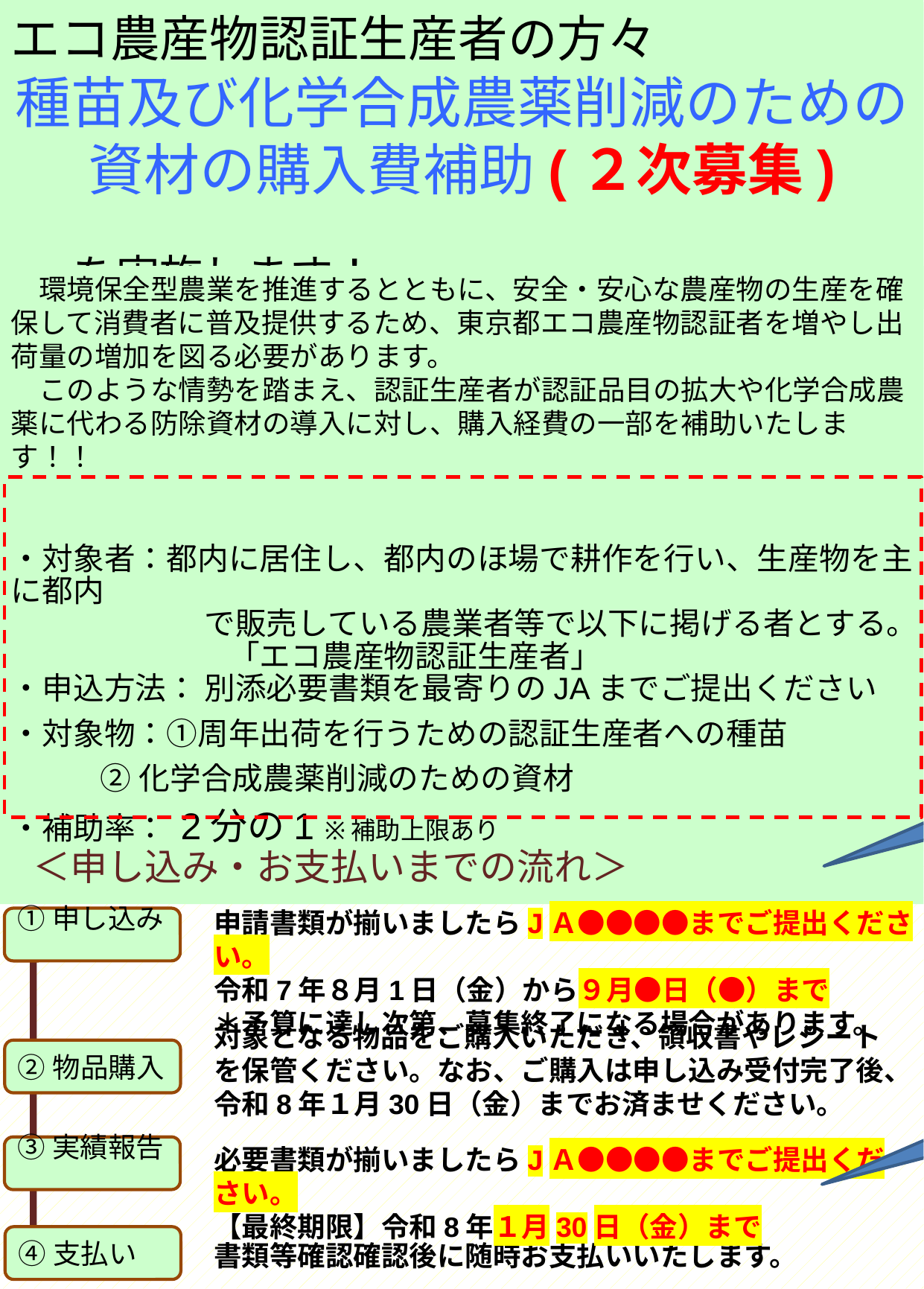

エコ農産物認証生産者の方々
種苗及び化学合成農薬削減のための
資材の購入費補助(２次募集)
　　　　　　　　　　　　　　　を実施します！
　環境保全型農業を推進するとともに、安全・安心な農産物の生産を確保して消費者に普及提供するため、東京都エコ農産物認証者を増やし出荷量の増加を図る必要があります。
　このような情勢を踏まえ、認証生産者が認証品目の拡大や化学合成農薬に代わる防除資材の導入に対し、購入経費の一部を補助いたします！！

・対象者：都内に居住し、都内のほ場で耕作を行い、生産物を主に都内
　　　　　　 で販売している農業者等で以下に掲げる者とする。
　　　　　　　「エコ農産物認証生産者」
・申込方法： 別添必要書類を最寄りのJAまでご提出ください
・対象物：①周年出荷を行うための認証生産者への種苗
             ②化学合成農薬削減のための資材
・補助率： 2分の1 ※補助上限あり

印刷時、この吹き出しは消してください。

貴JAにおいて締切日を記載してください。
＜申し込み・お支払いまでの流れ＞
申請書類が揃いましたらJＡ●●●●までご提出ください。
令和7年８月1日（金）から９月●日（●）まで
＊予算に達し次第、募集終了になる場合があります。
 ①申し込み
印刷時、この吹き出しは消してください。

貴JAにおいて締切日を記載してください。
対象となる物品をご購入いただき、領収書やレシートを保管ください。なお、ご購入は申し込み受付完了後、令和8年１月30日（金）までお済ませください。
 ②物品購入
 ③実績報告
必要書類が揃いましたらJＡ●●●●までご提出ください。
【最終期限】令和8年１月30日（金）まで
 ④支払い
書類等確認確認後に随時お支払いいたします。